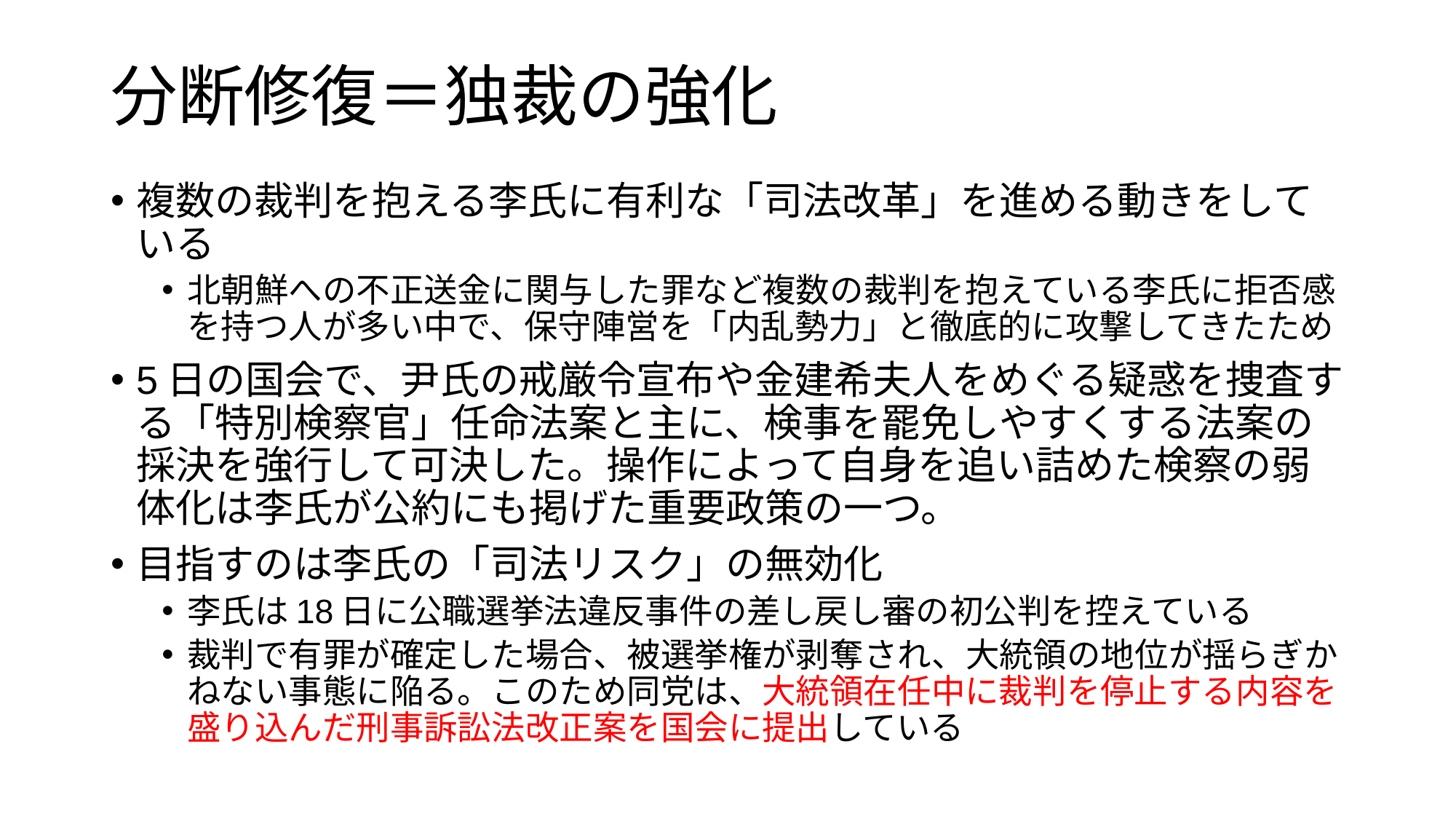

# 分断修復＝独裁の強化
複数の裁判を抱える李氏に有利な「司法改革」を進める動きをしている
北朝鮮への不正送金に関与した罪など複数の裁判を抱えている李氏に拒否感を持つ人が多い中で、保守陣営を「内乱勢力」と徹底的に攻撃してきたため
5日の国会で、尹氏の戒厳令宣布や金建希夫人をめぐる疑惑を捜査する「特別検察官」任命法案と主に、検事を罷免しやすくする法案の採決を強行して可決した。操作によって自身を追い詰めた検察の弱体化は李氏が公約にも掲げた重要政策の一つ。
目指すのは李氏の「司法リスク」の無効化
李氏は18日に公職選挙法違反事件の差し戻し審の初公判を控えている
裁判で有罪が確定した場合、被選挙権が剥奪され、大統領の地位が揺らぎかねない事態に陥る。このため同党は、大統領在任中に裁判を停止する内容を盛り込んだ刑事訴訟法改正案を国会に提出している